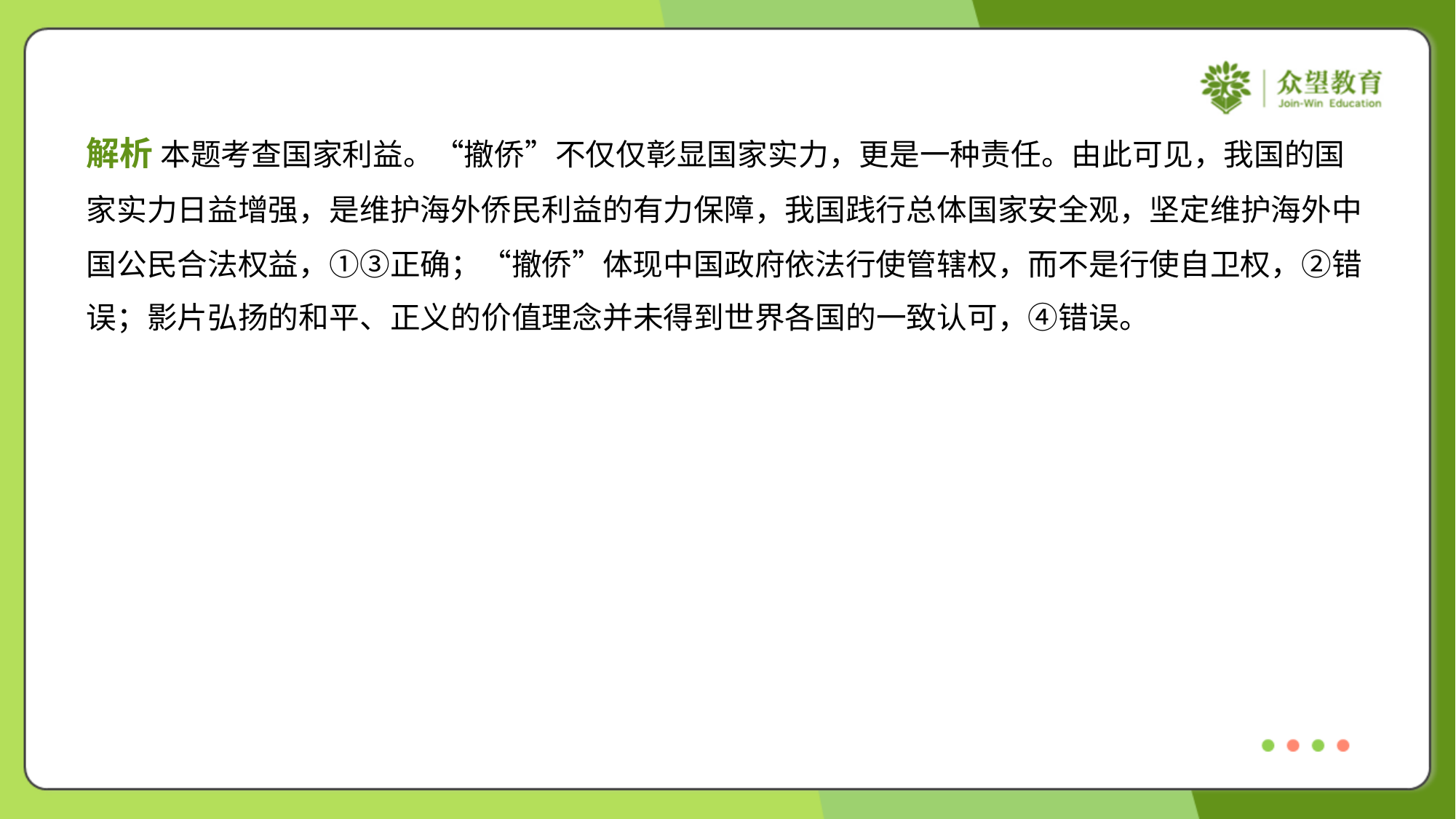

解析 本题考查国家利益。“撤侨”不仅仅彰显国家实力，更是一种责任。由此可见，我国的国
家实力日益增强，是维护海外侨民利益的有力保障，我国践行总体国家安全观，坚定维护海外中
国公民合法权益，①③正确；“撤侨”体现中国政府依法行使管辖权，而不是行使自卫权，②错
误；影片弘扬的和平、正义的价值理念并未得到世界各国的一致认可，④错误。